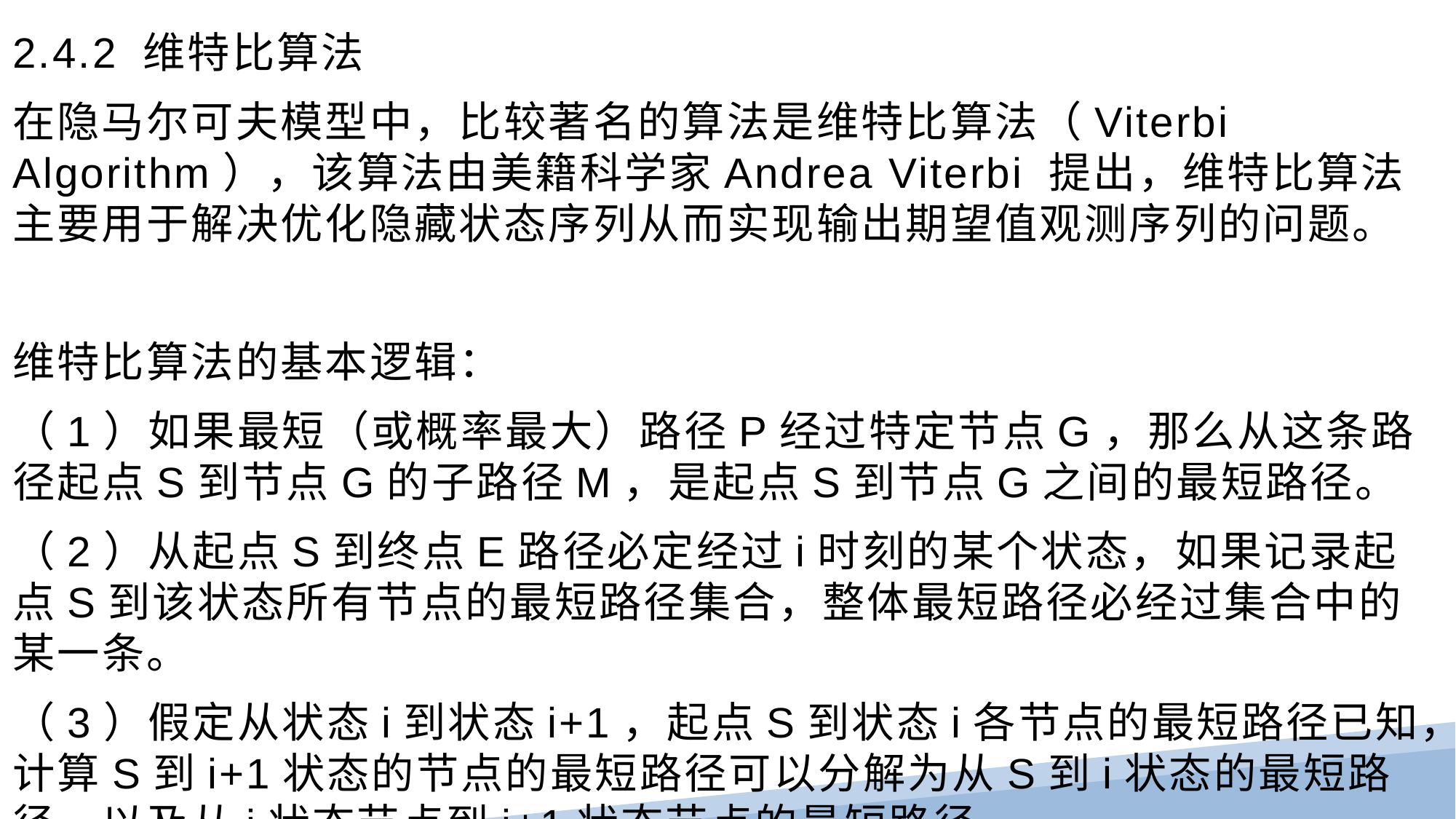

2.4.2 维特比算法
在隐马尔可夫模型中，比较著名的算法是维特比算法（Viterbi Algorithm），该算法由美籍科学家Andrea Viterbi 提出，维特比算法主要用于解决优化隐藏状态序列从而实现输出期望值观测序列的问题。

维特比算法的基本逻辑：
（1）如果最短（或概率最大）路径P经过特定节点G，那么从这条路径起点S到节点G的子路径M，是起点S到节点G之间的最短路径。
（2）从起点S到终点E路径必定经过i时刻的某个状态，如果记录起点S到该状态所有节点的最短路径集合，整体最短路径必经过集合中的某一条。
（3）假定从状态i到状态i+1，起点S到状态i各节点的最短路径已知，计算S到i+1状态的节点的最短路径可以分解为从S到i状态的最短路径，以及从i状态节点到i+1状态节点的最短路径。

10